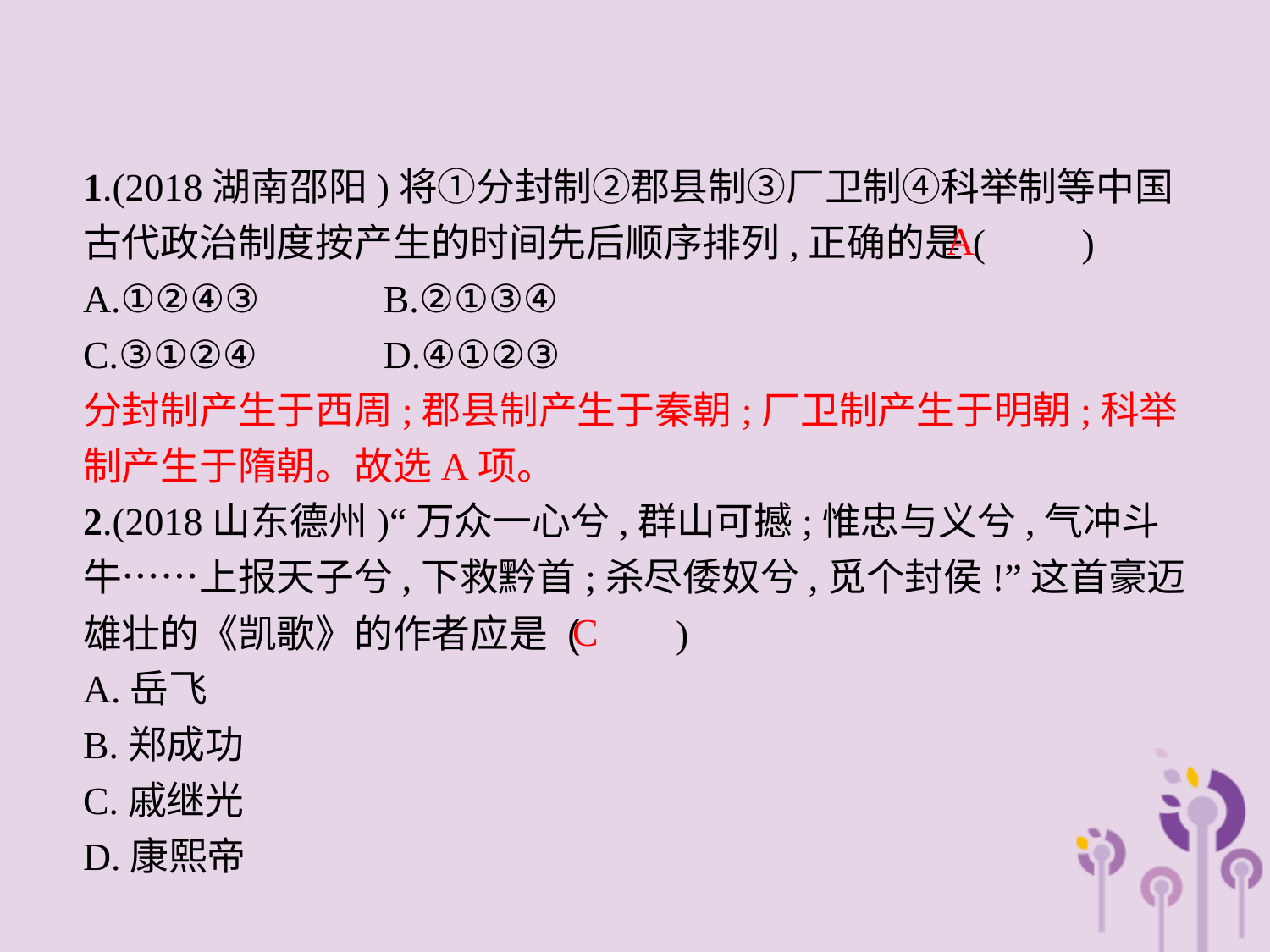

1.(2018湖南邵阳)将①分封制②郡县制③厂卫制④科举制等中国古代政治制度按产生的时间先后顺序排列,正确的是(　　)
A.①②④③	B.②①③④
C.③①②④	D.④①②③
分封制产生于西周;郡县制产生于秦朝;厂卫制产生于明朝;科举制产生于隋朝。故选A项。
2.(2018山东德州)“万众一心兮,群山可撼;惟忠与义兮,气冲斗牛……上报天子兮,下救黔首;杀尽倭奴兮,觅个封侯!”这首豪迈雄壮的《凯歌》的作者应是 (　　)
A.岳飞
B.郑成功
C.戚继光
D.康熙帝
A
C